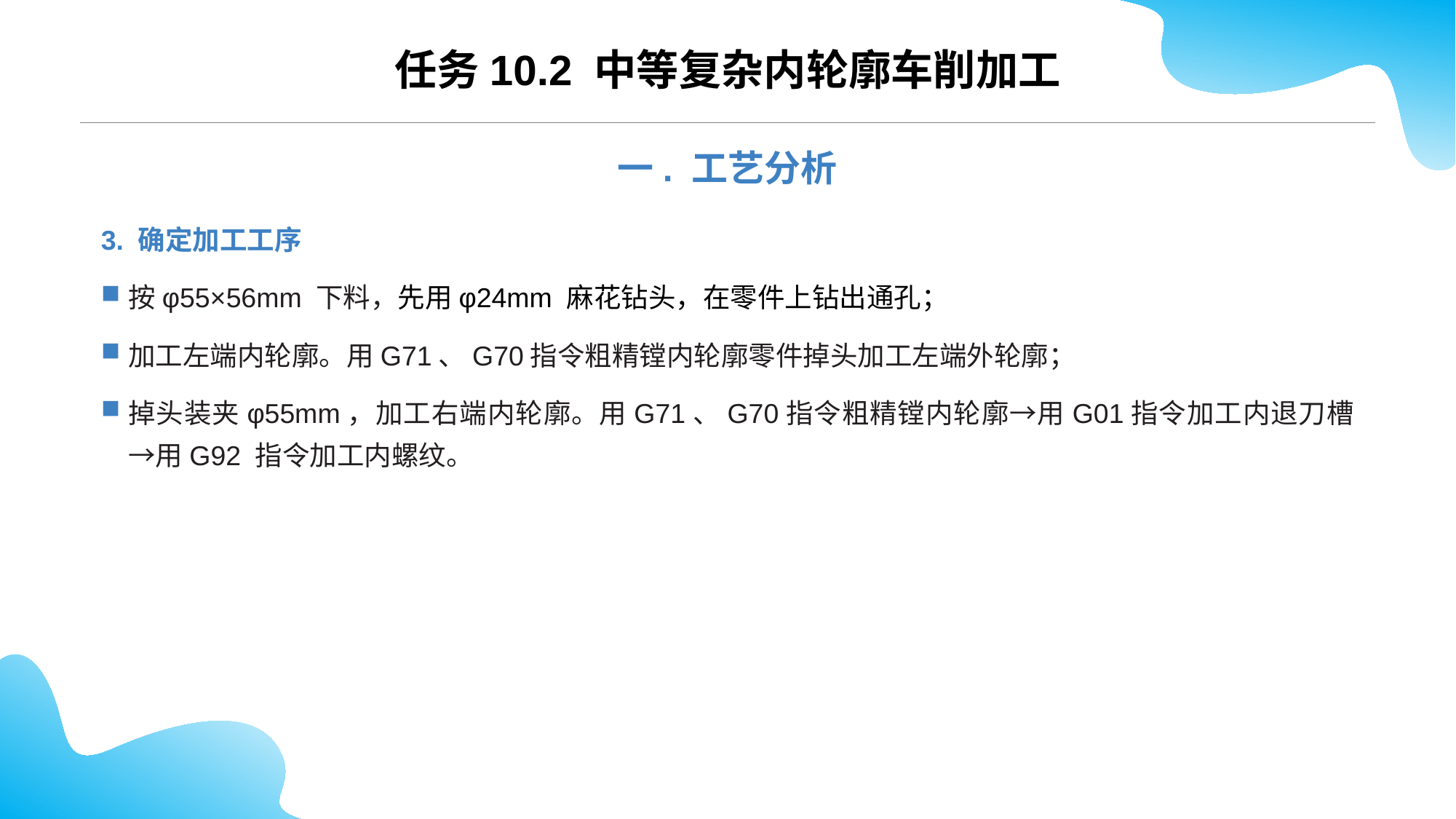

CONTENTS
任务10.2 中等复杂内轮廓车削加工
一. 工艺分析
3. 确定加工工序
按φ55×56mm 下料，先用φ24mm 麻花钻头，在零件上钻出通孔；
加工左端内轮廓。用G71、G70指令粗精镗内轮廓零件掉头加工左端外轮廓；
掉头装夹φ55mm，加工右端内轮廓。用G71、G70指令粗精镗内轮廓→用G01指令加工内退刀槽→用G92 指令加工内螺纹。